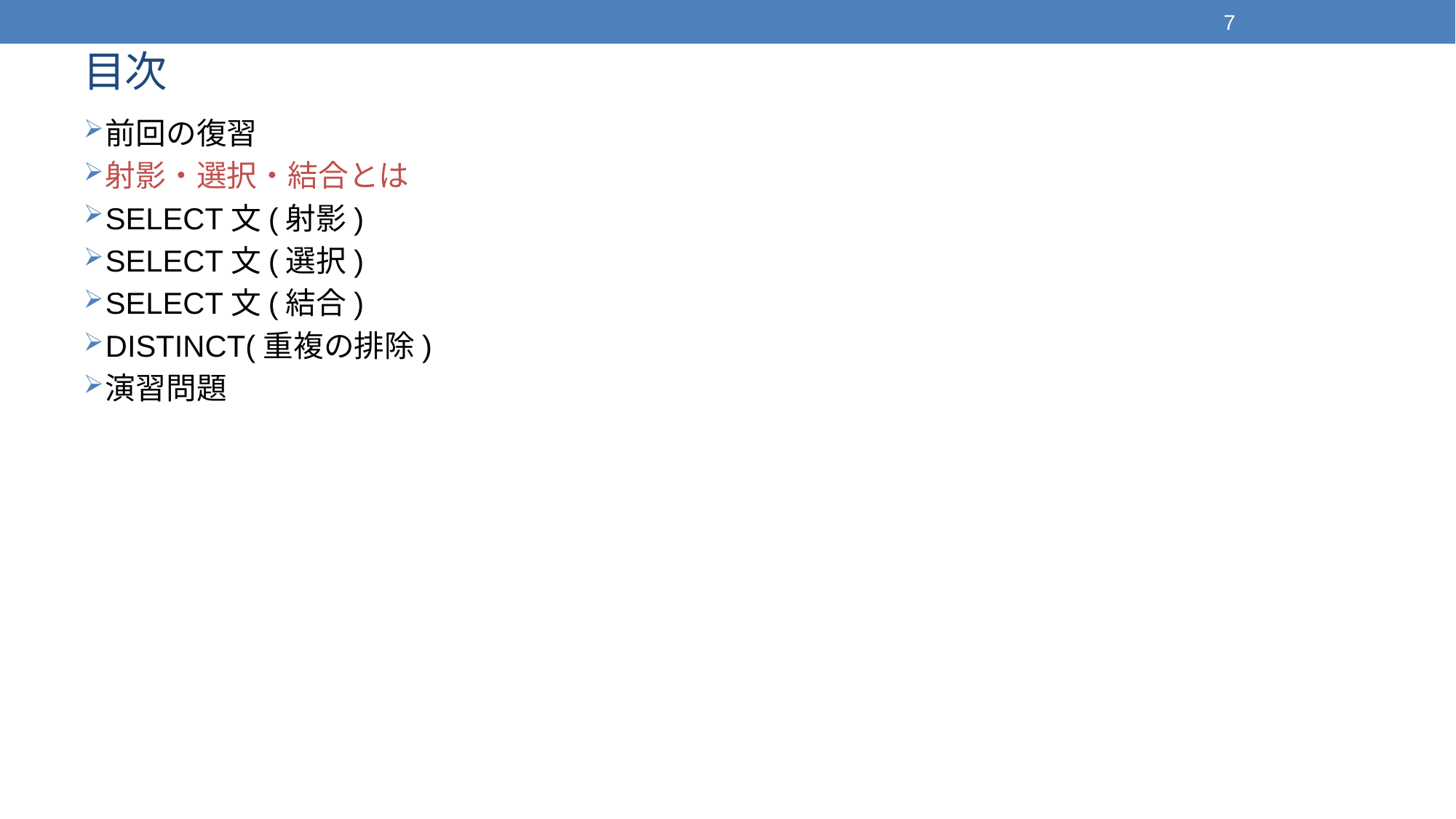

7
# 目次
前回の復習
射影・選択・結合とは
SELECT文(射影)
SELECT文(選択)
SELECT文(結合)
DISTINCT(重複の排除)
演習問題